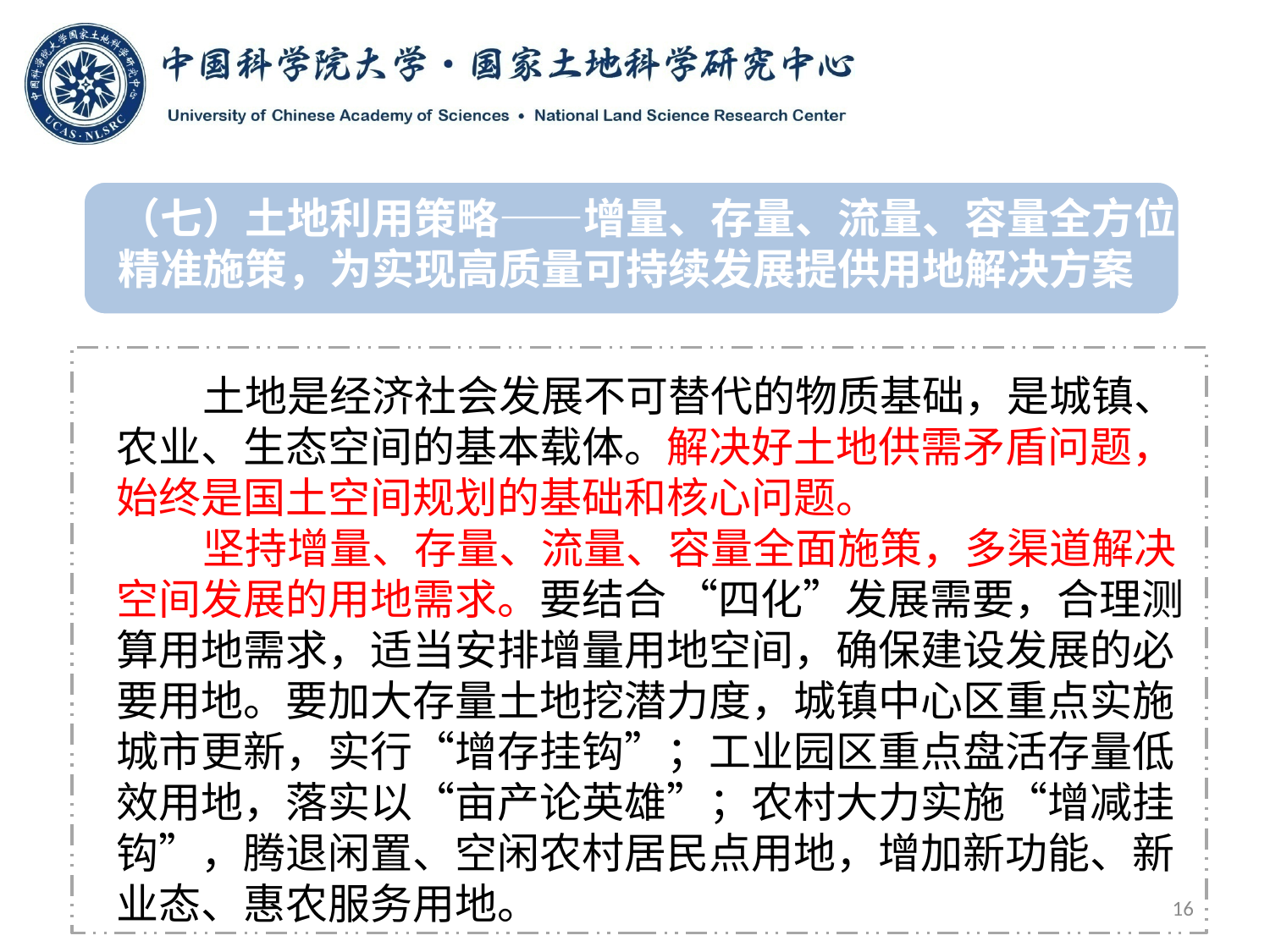

（七）土地利用策略——增量、存量、流量、容量全方位精准施策，为实现高质量可持续发展提供用地解决方案

        土地是经济社会发展不可替代的物质基础，是城镇、农业、生态空间的基本载体。解决好土地供需矛盾问题，始终是国土空间规划的基础和核心问题。
        坚持增量、存量、流量、容量全面施策，多渠道解决空间发展的用地需求。要结合 “四化”发展需要，合理测算用地需求，适当安排增量用地空间，确保建设发展的必要用地。要加大存量土地挖潜力度，城镇中心区重点实施城市更新，实行“增存挂钩”；工业园区重点盘活存量低效用地，落实以“亩产论英雄”；农村大力实施“增减挂钩”，腾退闲置、空闲农村居民点用地，增加新功能、新业态、惠农服务用地。

16